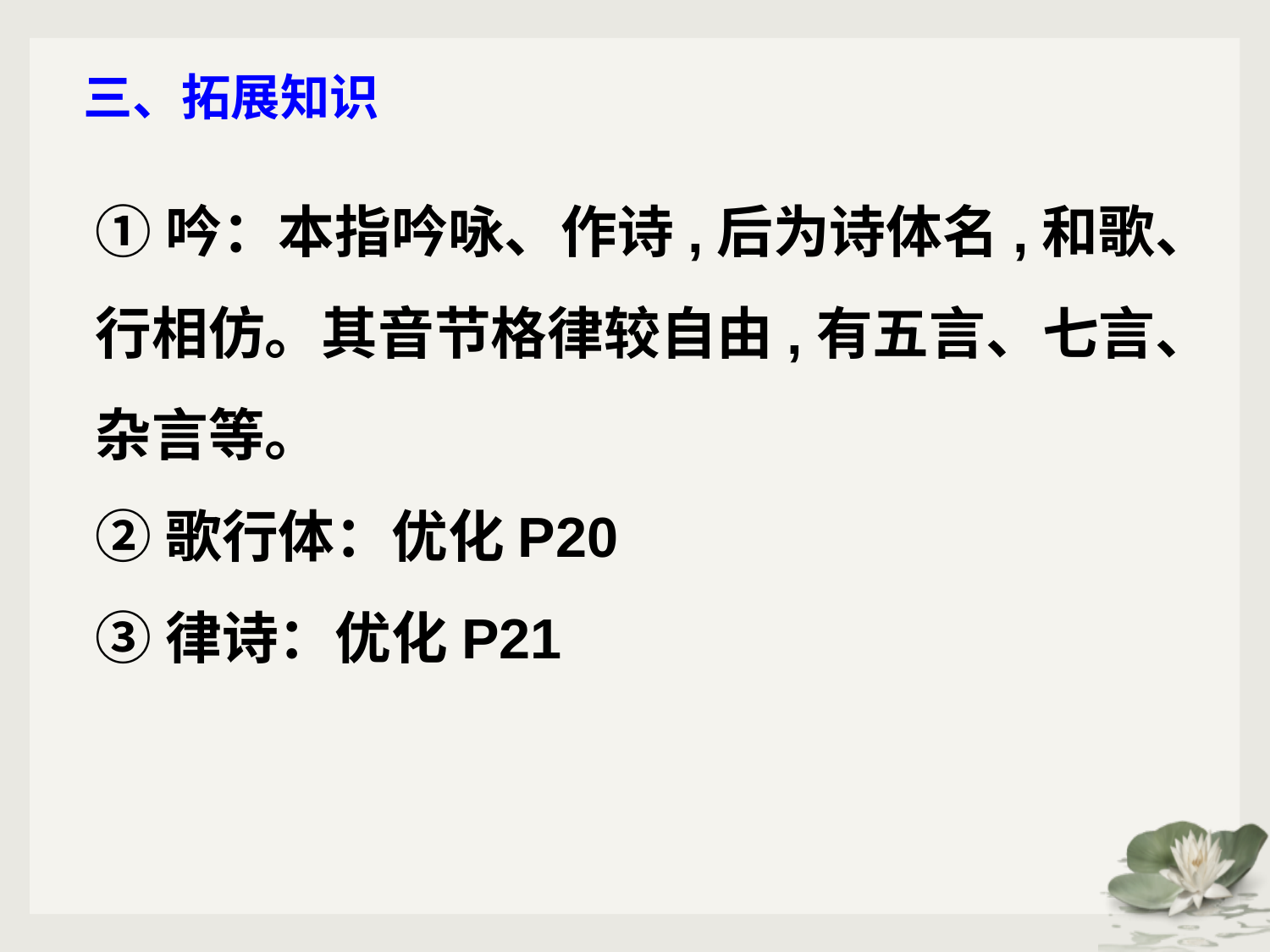

三、拓展知识
①吟：本指吟咏、作诗,后为诗体名,和歌、行相仿。其音节格律较自由,有五言、七言、杂言等。
②歌行体：优化P20
③律诗：优化P21